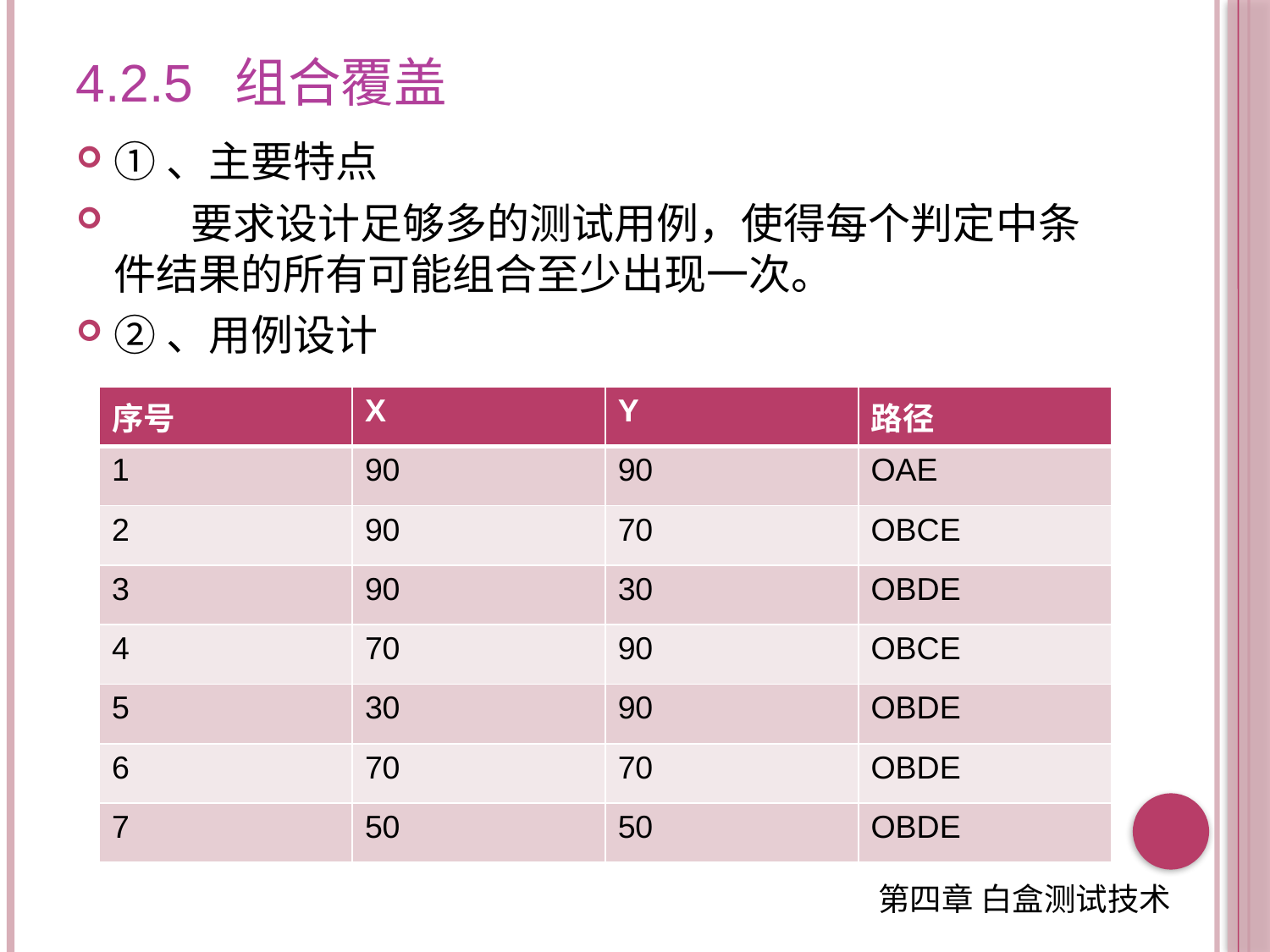

# 4.2.5  组合覆盖
①、主要特点
       要求设计足够多的测试用例，使得每个判定中条件结果的所有可能组合至少出现一次。
②、用例设计

| 序号 | X | Y | 路径 |
| --- | --- | --- | --- |
| 1 | 90 | 90 | OAE |
| 2 | 90 | 70 | OBCE |
| 3 | 90 | 30 | OBDE |
| 4 | 70 | 90 | OBCE |
| 5 | 30 | 90 | OBDE |
| 6 | 70 | 70 | OBDE |
| 7 | 50 | 50 | OBDE |